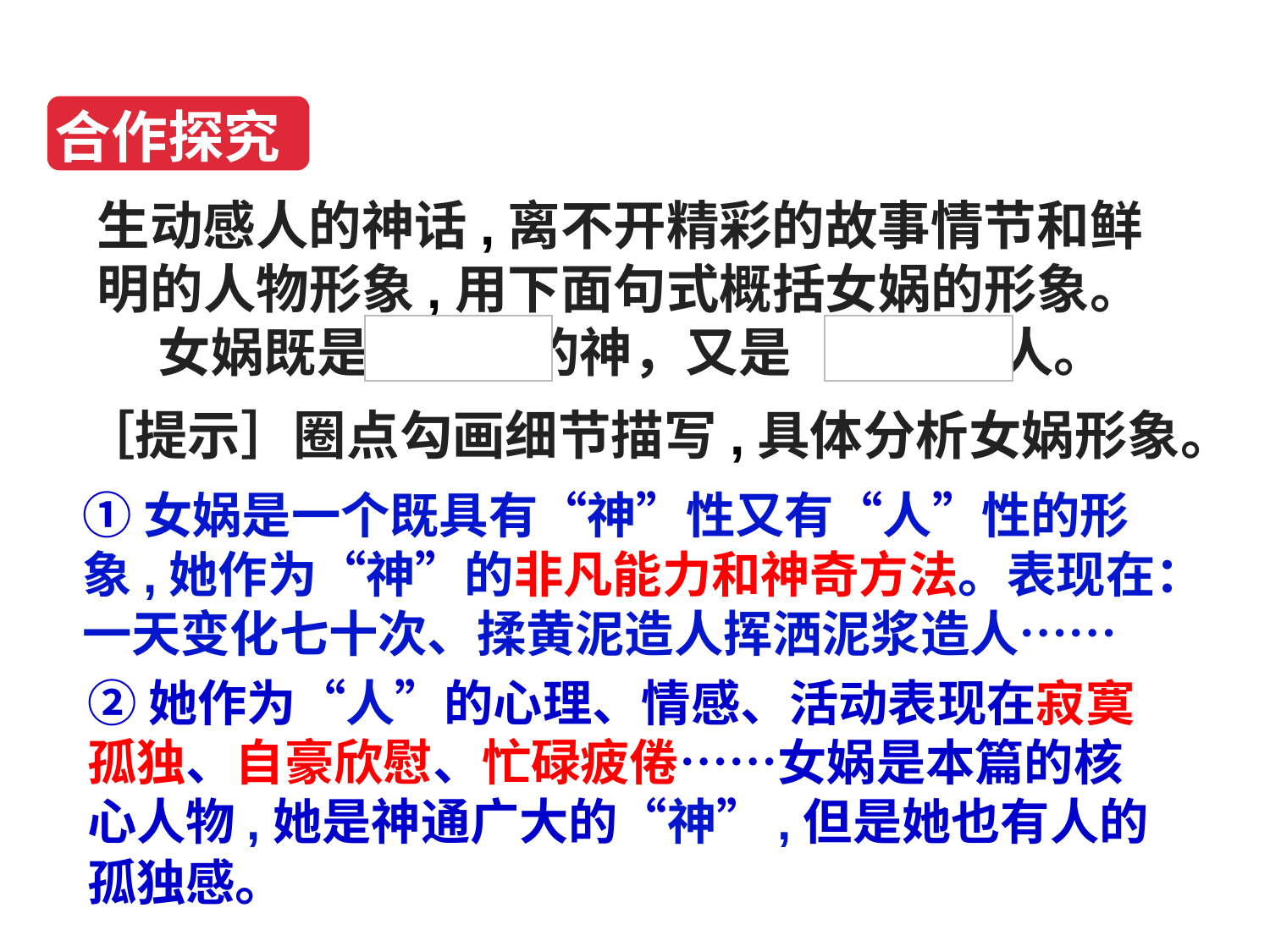

合作探究

生动感人的神话,离不开精彩的故事情节和鲜明的人物形象,用下面句式概括女娲的形象。
    女娲既是             的神，又是             的人。

［提示］圈点勾画细节描写,具体分析女娲形象。
①女娲是一个既具有“神”性又有“人”性的形象,她作为“神”的非凡能力和神奇方法。表现在：一天变化七十次、揉黄泥造人挥洒泥浆造人……
②她作为“人”的心理、情感、活动表现在寂寞孤独、自豪欣慰、忙碌疲倦……女娲是本篇的核心人物,她是神通广大的“神”,但是她也有人的孤独感。